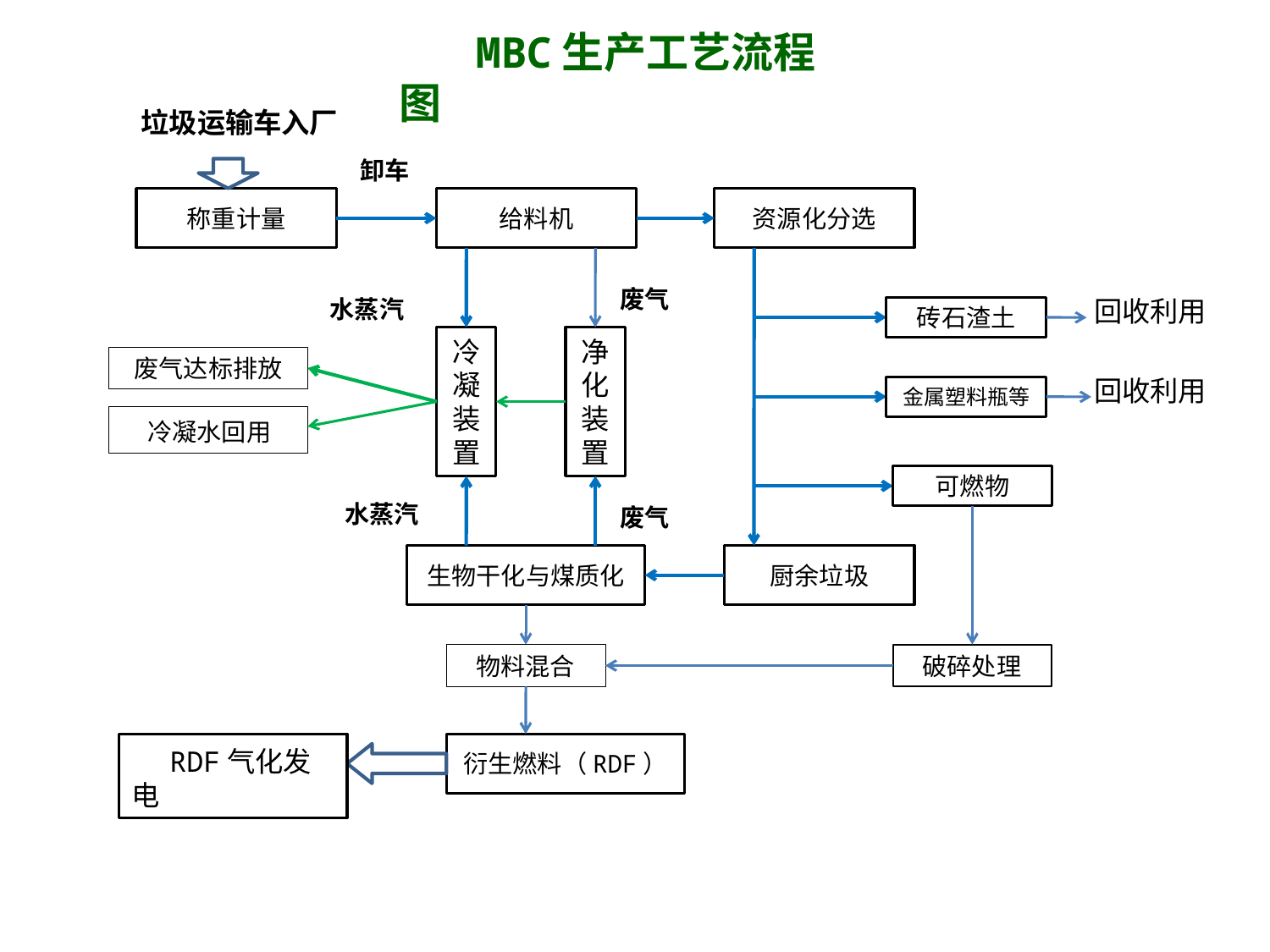

MBC生产工艺流程图
垃圾运输车入厂
卸车

称重计量
给料机
资源化分选
废气
水蒸汽
回收利用
砖石渣土
冷凝装置
净化装置
废气达标排放
回收利用
金属塑料瓶等
   冷凝水回用
可燃物
水蒸汽
废气
生物干化与煤质化
厨余垃圾
  物料混合
  破碎处理

  RDF气化发电
RDF
衍生燃料（RDF）